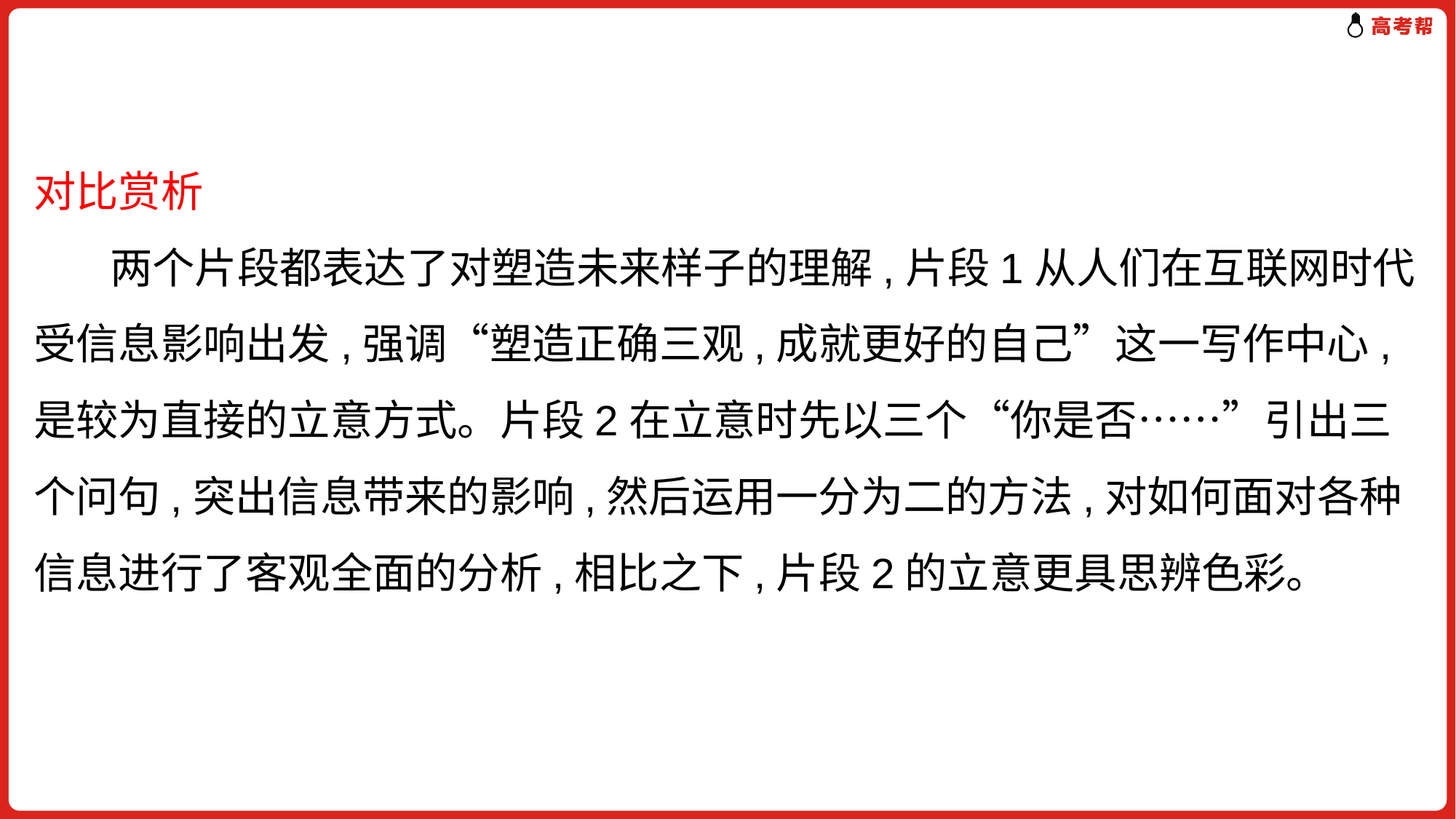

对比赏析
       两个片段都表达了对塑造未来样子的理解,片段1从人们在互联网时代受信息影响出发,强调“塑造正确三观,成就更好的自己”这一写作中心,是较为直接的立意方式。片段2在立意时先以三个“你是否……”引出三个问句,突出信息带来的影响,然后运用一分为二的方法,对如何面对各种信息进行了客观全面的分析,相比之下,片段2的立意更具思辨色彩。